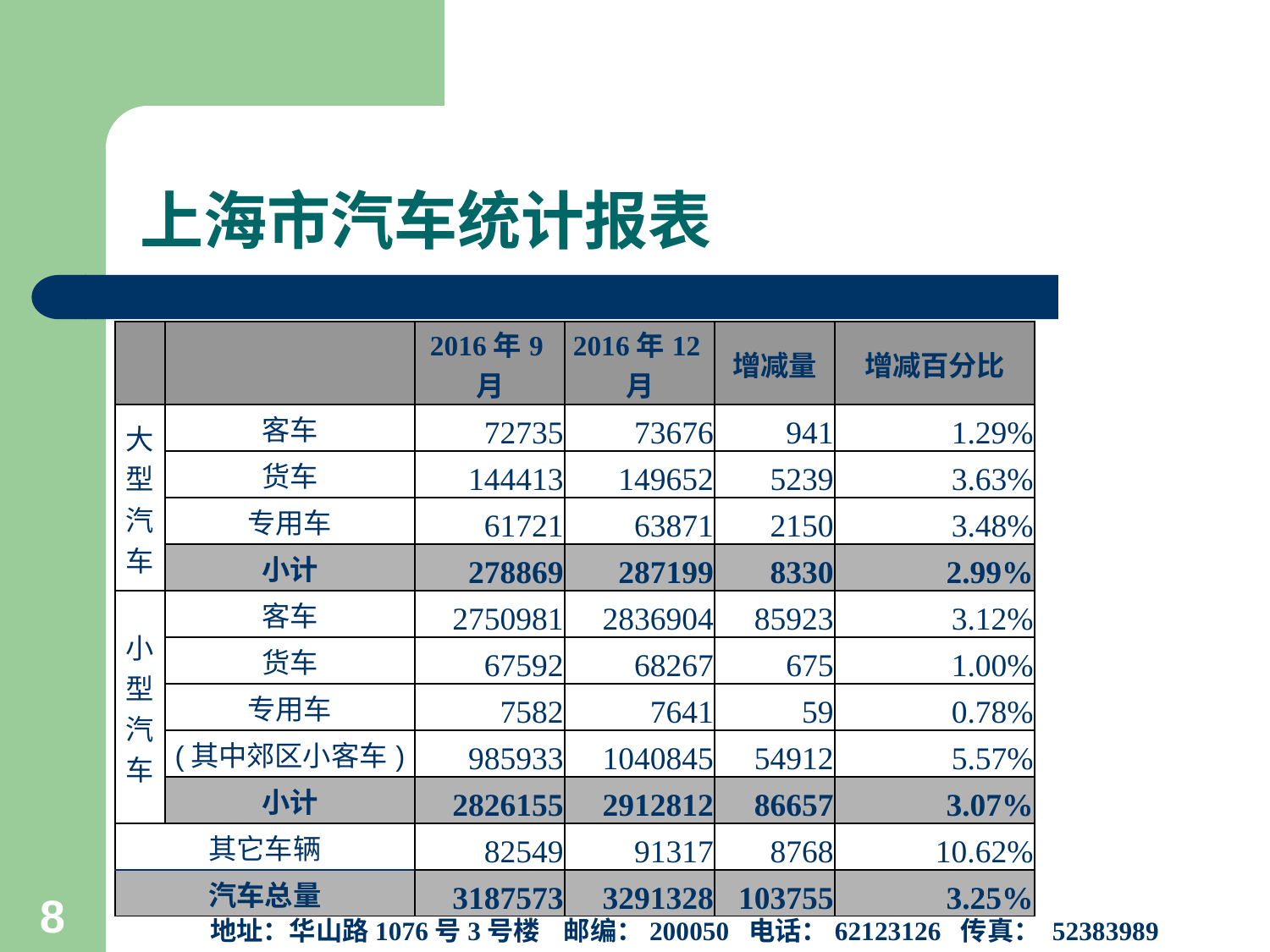

# 上海市汽车统计报表
|  |  | 2016年9月 | 2016年12月 | 增减量 | 增减百分比 |
| --- | --- | --- | --- | --- | --- |
| 大型汽车 | 客车 | 72735 | 73676 | 941 | 1.29% |
|  | 货车 | 144413 | 149652 | 5239 | 3.63% |
|  | 专用车 | 61721 | 63871 | 2150 | 3.48% |
|  | 小计 | 278869 | 287199 | 8330 | 2.99% |
| 小型汽车 | 客车 | 2750981 | 2836904 | 85923 | 3.12% |
|  | 货车 | 67592 | 68267 | 675 | 1.00% |
|  | 专用车 | 7582 | 7641 | 59 | 0.78% |
|  | (其中郊区小客车) | 985933 | 1040845 | 54912 | 5.57% |
|  | 小计 | 2826155 | 2912812 | 86657 | 3.07% |
| 其它车辆 |  | 82549 | 91317 | 8768 | 10.62% |
| 汽车总量 |  | 3187573 | 3291328 | 103755 | 3.25% |
上海市信息中心汽车产业研究室
地址：华山路1076号3号楼    邮编：200050  电话：62123126  传真： 52383989
8